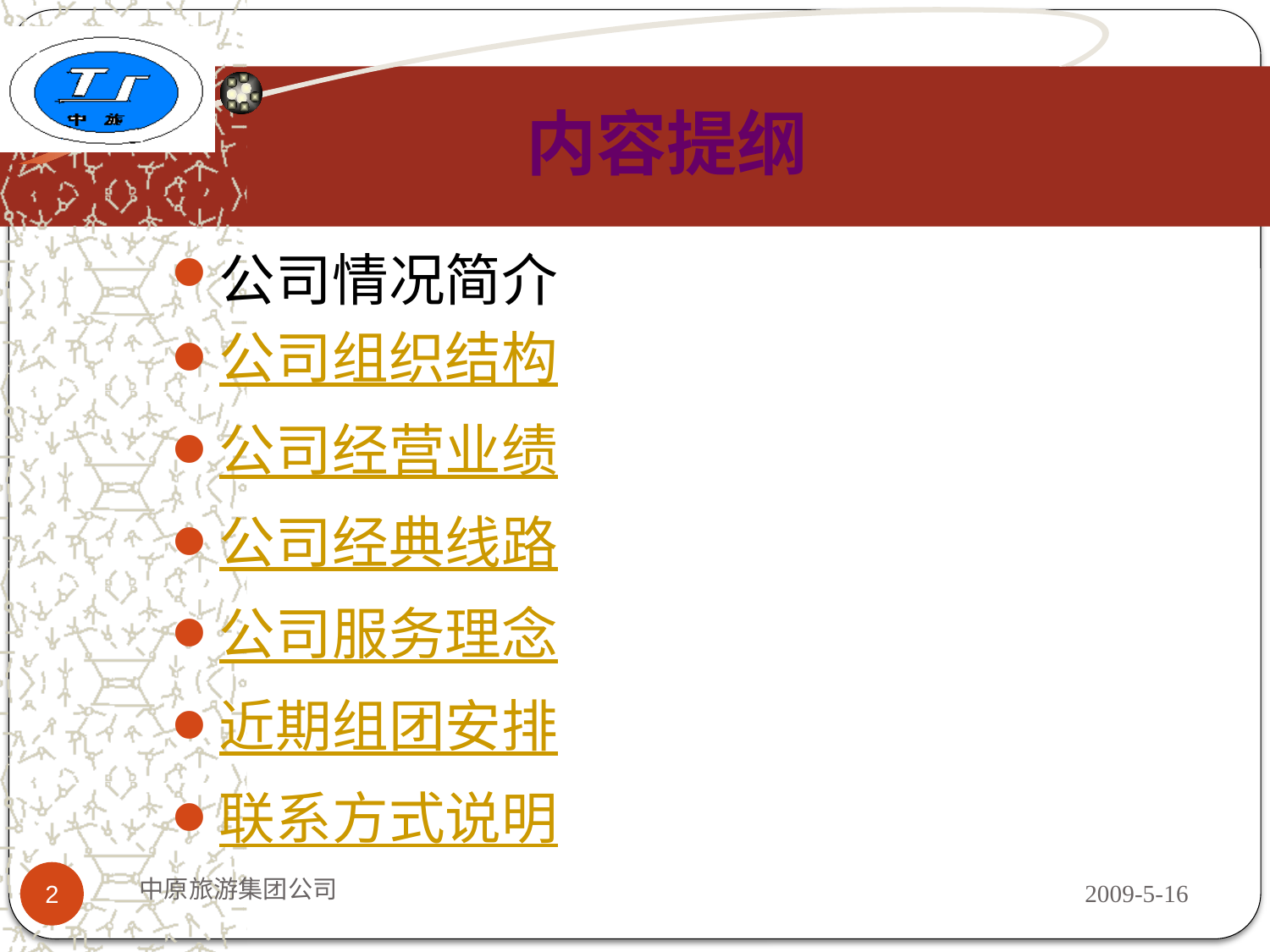

# 内容提纲
公司情况简介
公司组织结构
公司经营业绩
公司经典线路
公司服务理念
近期组团安排
联系方式说明

中原旅游集团公司
2009-5-16
2